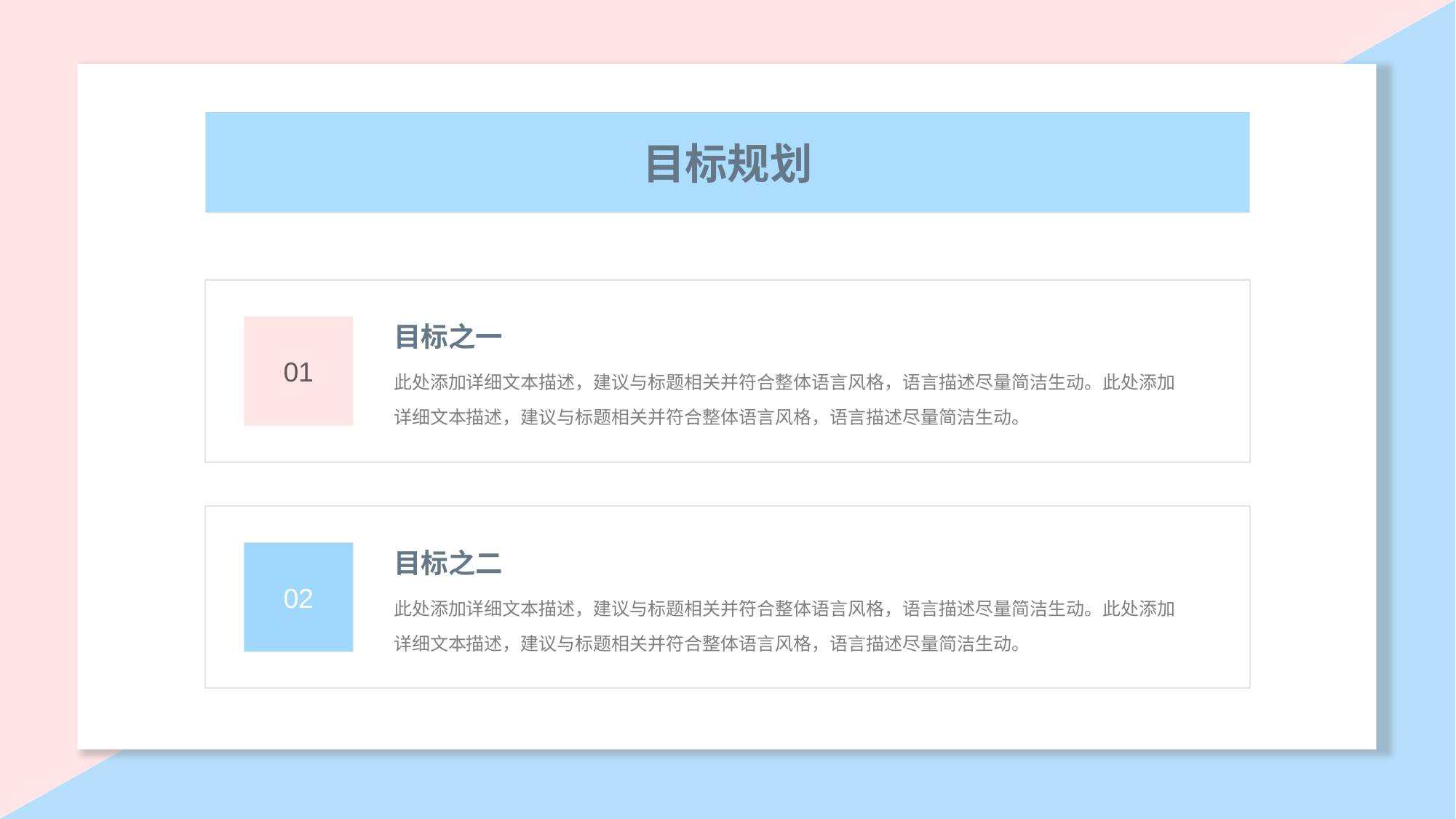

目标规划

目标之一
01
此处添加详细文本描述，建议与标题相关并符合整体语言风格，语言描述尽量简洁生动。此处添加详细文本描述，建议与标题相关并符合整体语言风格，语言描述尽量简洁生动。

目标之二
02
此处添加详细文本描述，建议与标题相关并符合整体语言风格，语言描述尽量简洁生动。此处添加详细文本描述，建议与标题相关并符合整体语言风格，语言描述尽量简洁生动。